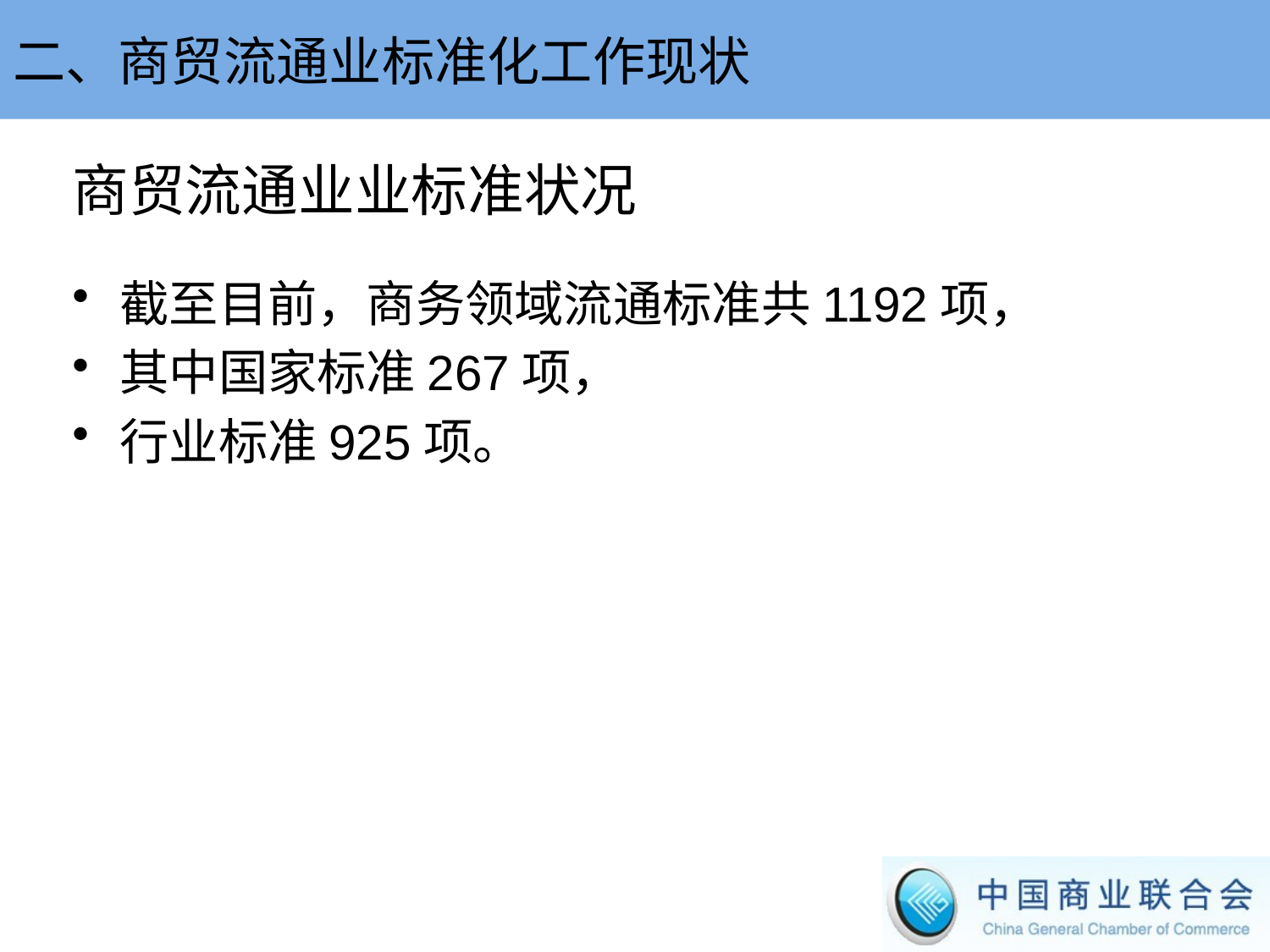

二、商贸流通业标准化工作现状
商贸流通业业标准状况

截至目前，商务领域流通标准共1192项，
其中国家标准267项，
行业标准925项。